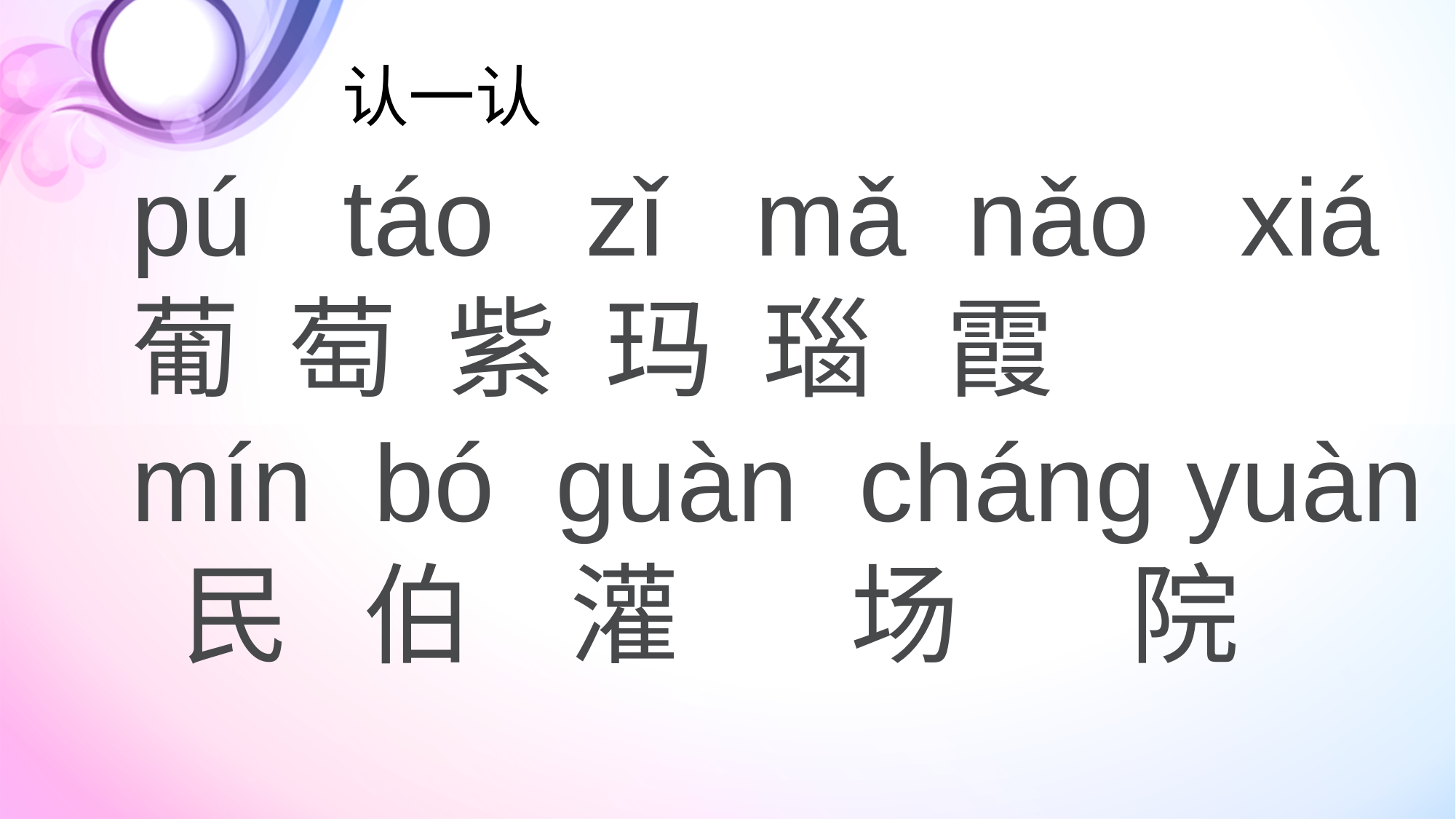

# 认一认
pú   táo   zǐ   mǎ  nǎo   xiá
葡  萄  紫  玛  瑙   霞
mín  bó  guàn  cháng yuàn
 民   伯    灌       场       院